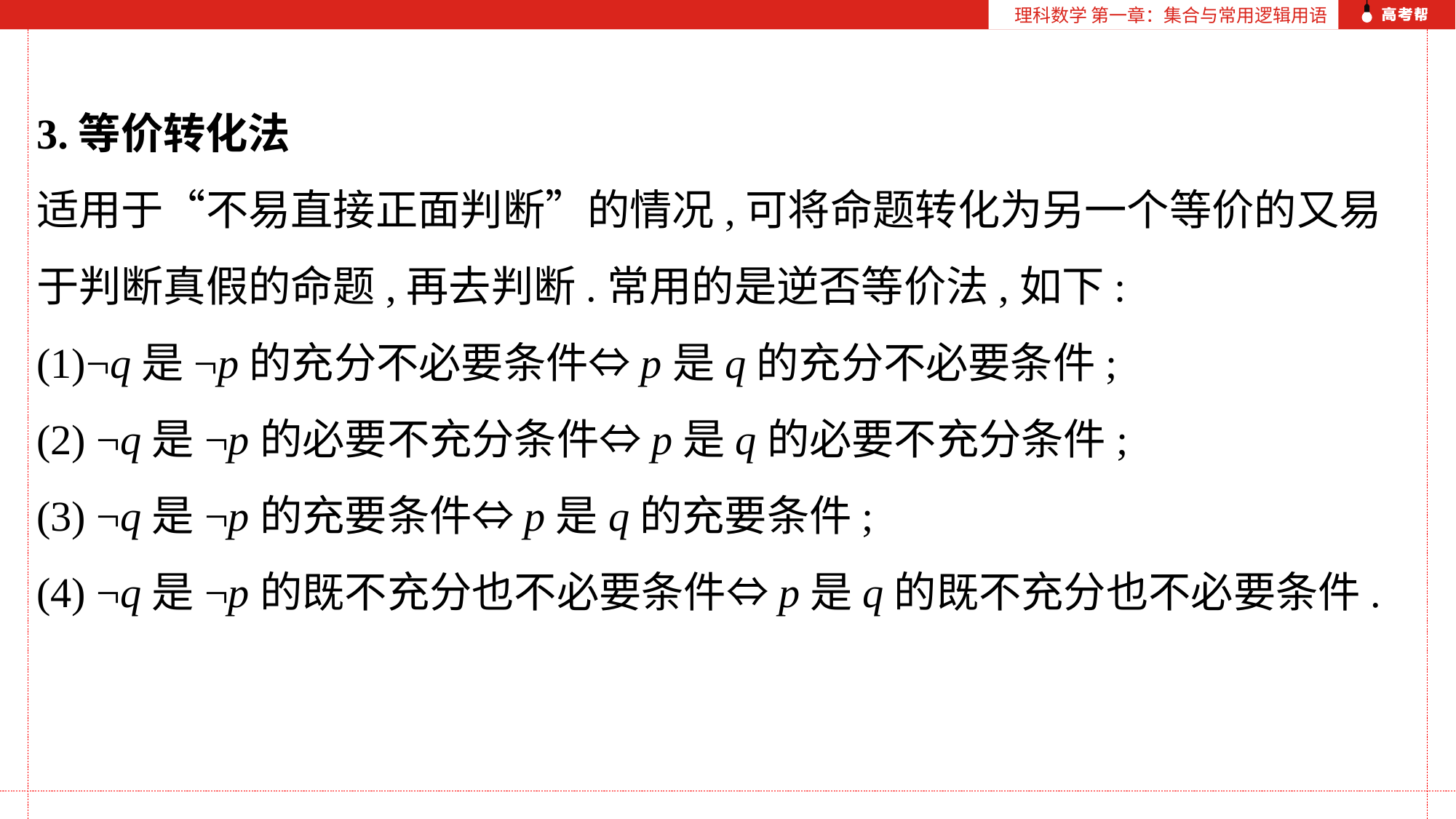

理科数学 第一章：集合与常用逻辑用语

3.等价转化法
适用于“不易直接正面判断”的情况,可将命题转化为另一个等价的又易于判断真假的命题,再去判断.常用的是逆否等价法,如下:
(1)¬q是¬p的充分不必要条件⇔p是q的充分不必要条件;
(2) ¬q是¬p的必要不充分条件⇔p是q的必要不充分条件;
(3) ¬q是¬p的充要条件⇔p是q的充要条件;
(4) ¬q是¬p的既不充分也不必要条件⇔p是q的既不充分也不必要条件.